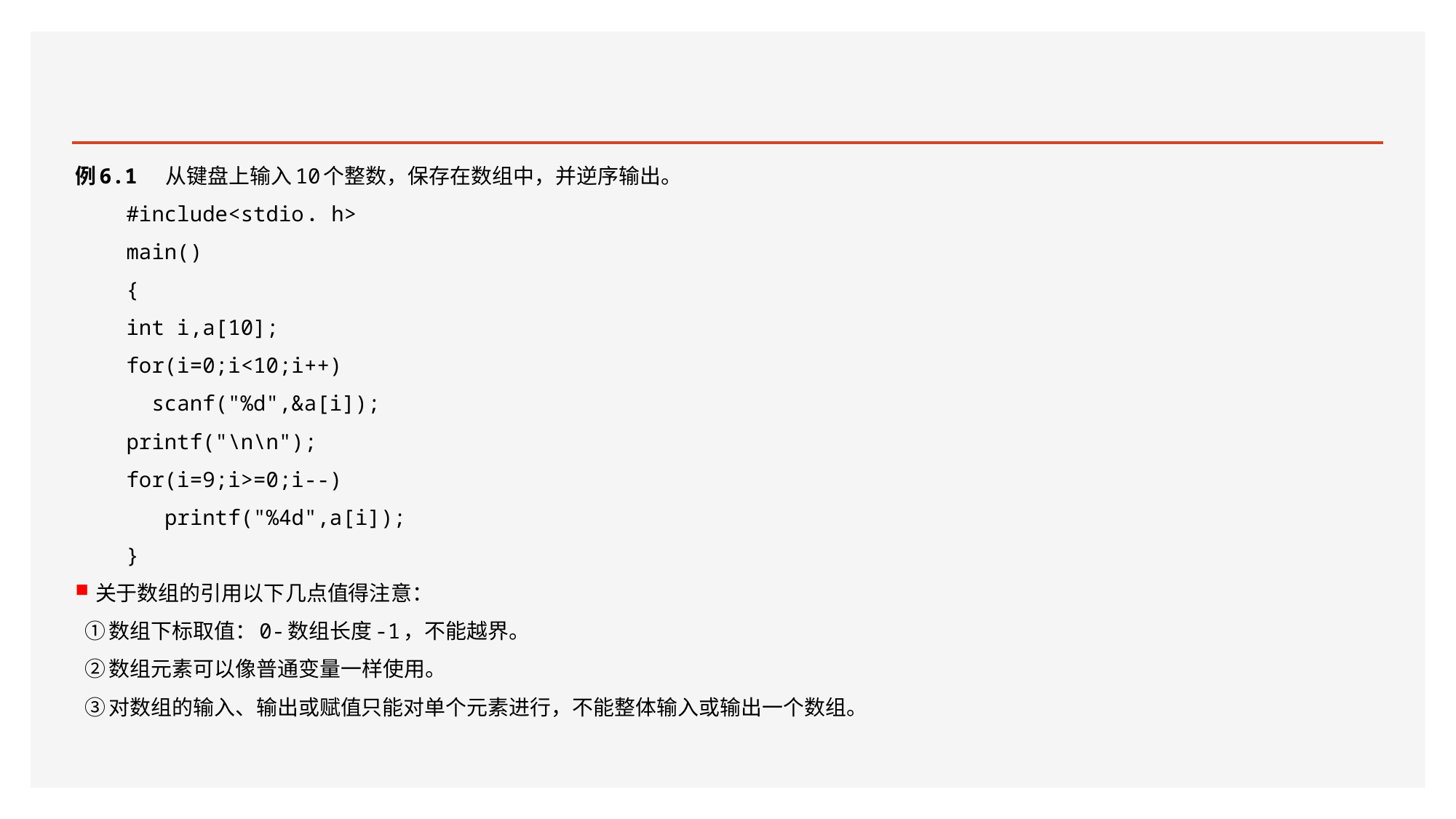

#
例6.1  从键盘上输入10个整数，保存在数组中，并逆序输出。
    #include<stdio．h>
    main()
    {
    int i,a[10];
    for(i=0;i<10;i++)
      scanf("%d",&a[i]);
    printf("\n\n");
    for(i=9;i>=0;i--)
       printf("%4d",a[i]);
    }
关于数组的引用以下几点值得注意：
  ①数组下标取值：0-数组长度-1，不能越界。
  ②数组元素可以像普通变量一样使用。
  ③对数组的输入、输出或赋值只能对单个元素进行，不能整体输入或输出一个数组。